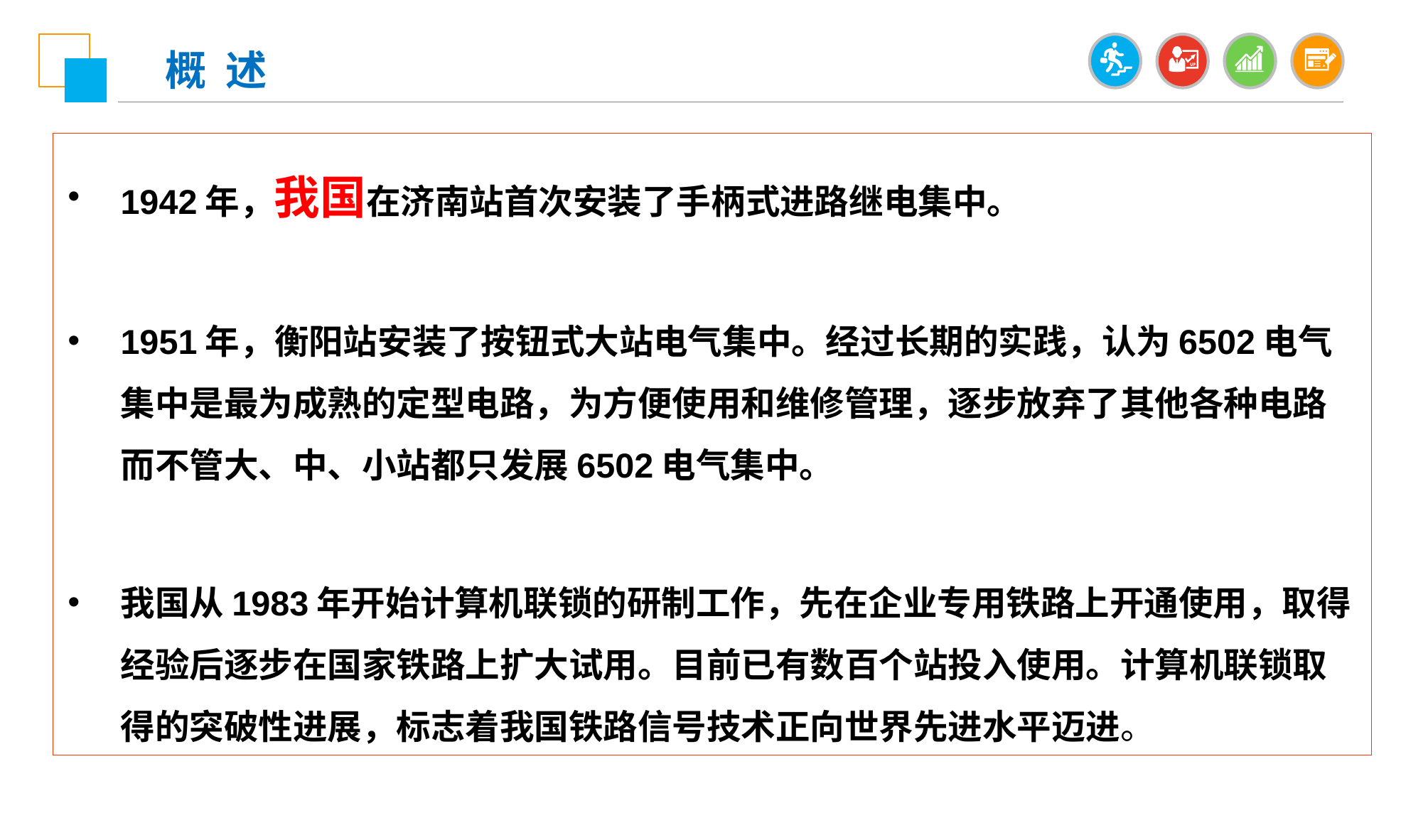

概  述
1942年，我国在济南站首次安装了手柄式进路继电集中。

1951年，衡阳站安装了按钮式大站电气集中。经过长期的实践，认为6502电气集中是最为成熟的定型电路，为方便使用和维修管理，逐步放弃了其他各种电路而不管大、中、小站都只发展6502电气集中。

我国从1983年开始计算机联锁的研制工作，先在企业专用铁路上开通使用，取得经验后逐步在国家铁路上扩大试用。目前已有数百个站投入使用。计算机联锁取得的突破性进展，标志着我国铁路信号技术正向世界先进水平迈进。